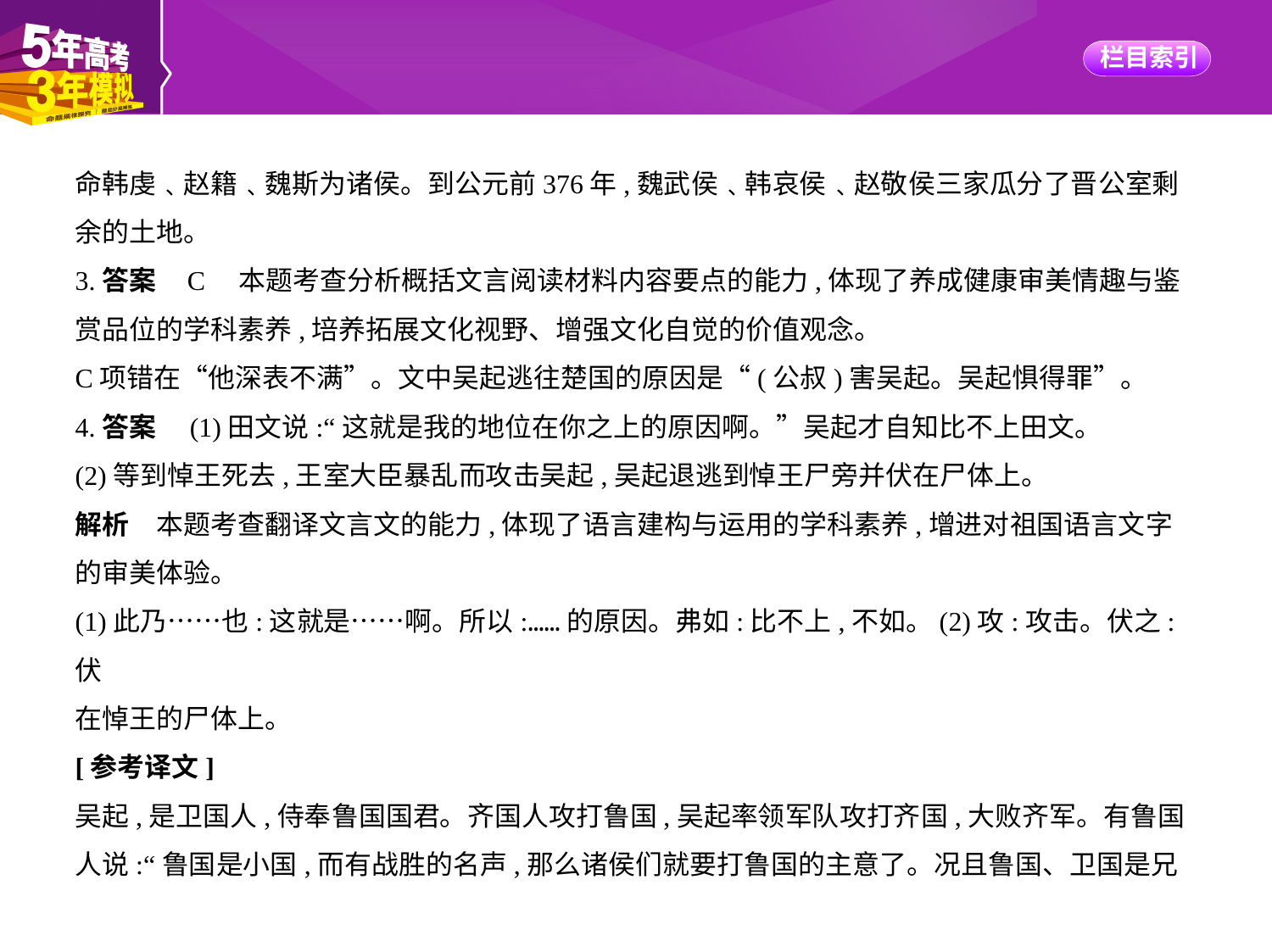

命韩虔﹑赵籍﹑魏斯为诸侯。到公元前376年,魏武侯﹑韩哀侯﹑赵敬侯三家瓜分了晋公室剩
余的土地。
3.答案    C　本题考查分析概括文言阅读材料内容要点的能力,体现了养成健康审美情趣与鉴
赏品位的学科素养,培养拓展文化视野、增强文化自觉的价值观念。
C项错在“他深表不满”。文中吴起逃往楚国的原因是“(公叔)害吴起。吴起惧得罪”。
4.答案　(1)田文说:“这就是我的地位在你之上的原因啊。”吴起才自知比不上田文。
(2)等到悼王死去,王室大臣暴乱而攻击吴起,吴起退逃到悼王尸旁并伏在尸体上。
解析　本题考查翻译文言文的能力,体现了语言建构与运用的学科素养,增进对祖国语言文字
的审美体验。
(1)此乃……也:这就是……啊。所以:……的原因。弗如:比不上,不如。(2)攻:攻击。伏之:伏
在悼王的尸体上。
[参考译文]
吴起,是卫国人,侍奉鲁国国君。齐国人攻打鲁国,吴起率领军队攻打齐国,大败齐军。有鲁国
人说:“鲁国是小国,而有战胜的名声,那么诸侯们就要打鲁国的主意了。况且鲁国、卫国是兄